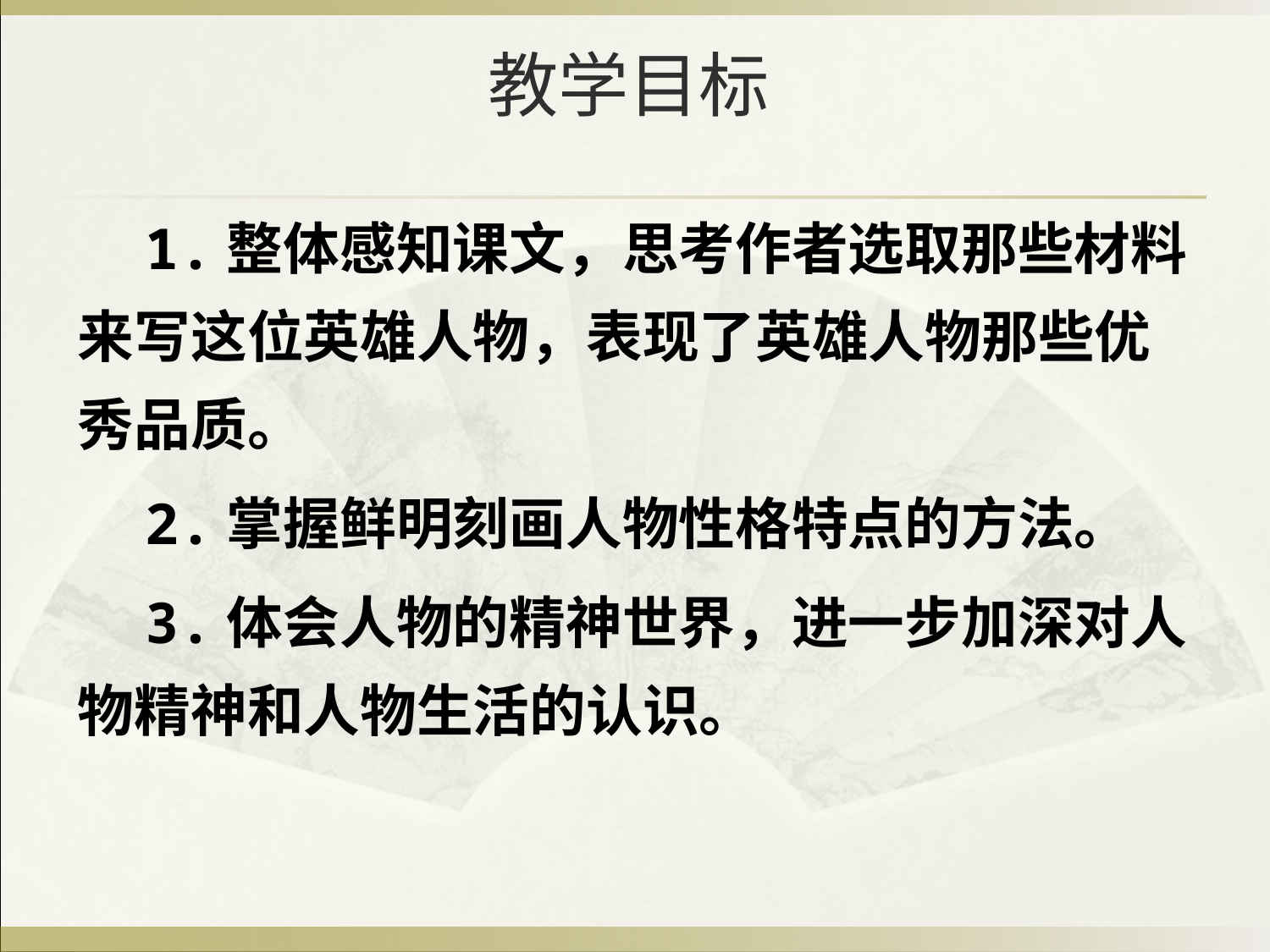

# 教学目标
  1.整体感知课文，思考作者选取那些材料来写这位英雄人物，表现了英雄人物那些优秀品质。
  2.掌握鲜明刻画人物性格特点的方法。
  3.体会人物的精神世界，进一步加深对人物精神和人物生活的认识。